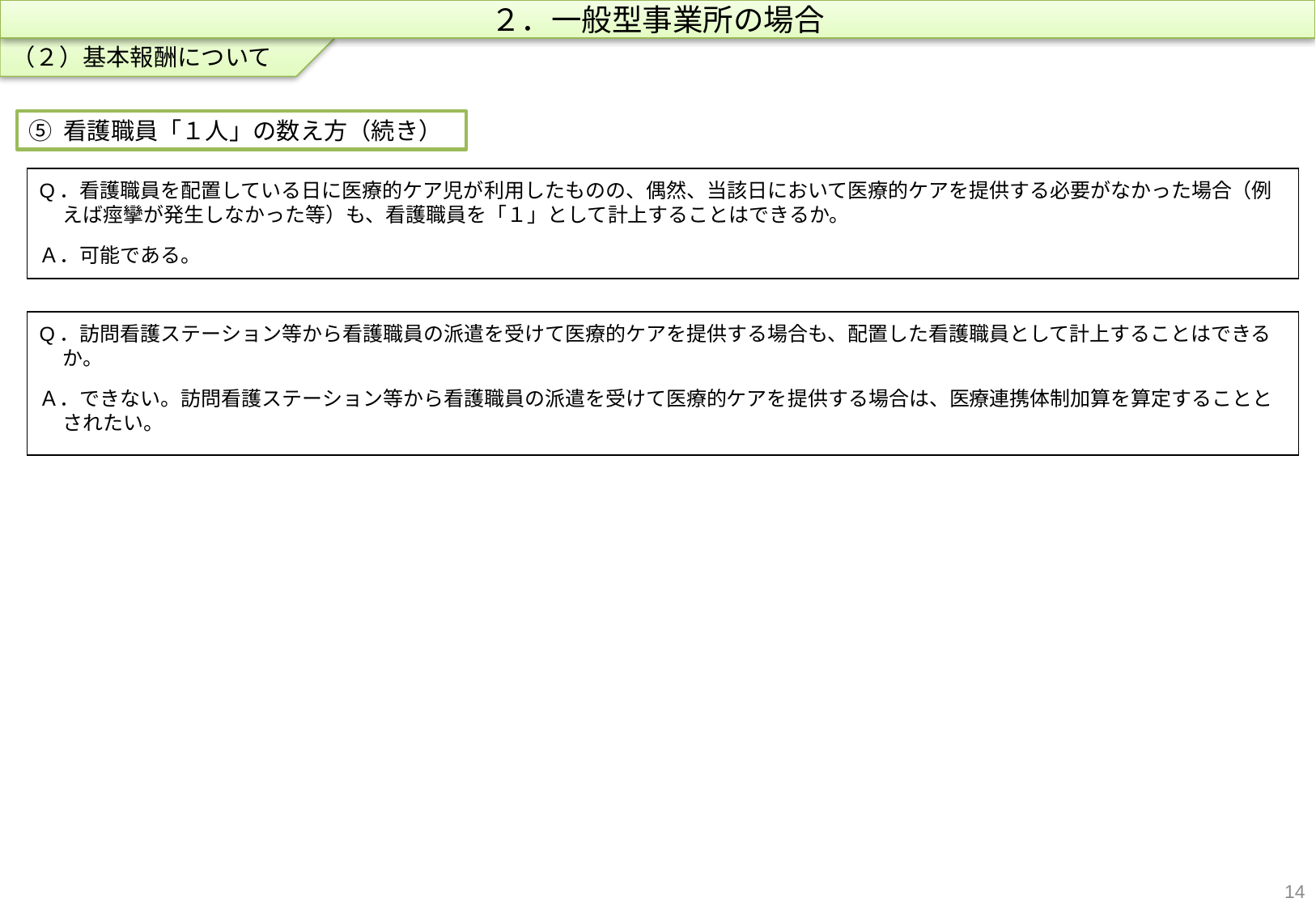

（２）基本報酬について
２．一般型事業所の場合
⑤ 看護職員「１人」の数え方（続き）
Q．看護職員を配置している日に医療的ケア児が利用したものの、偶然、当該日において医療的ケアを提供する必要がなかった場合（例えば痙攣が発生しなかった等）も、看護職員を「１」として計上することはできるか。

Ａ．可能である。
Q．訪問看護ステーション等から看護職員の派遣を受けて医療的ケアを提供する場合も、配置した看護職員として計上することはできるか。

Ａ．できない。訪問看護ステーション等から看護職員の派遣を受けて医療的ケアを提供する場合は、医療連携体制加算を算定することとされたい。
14